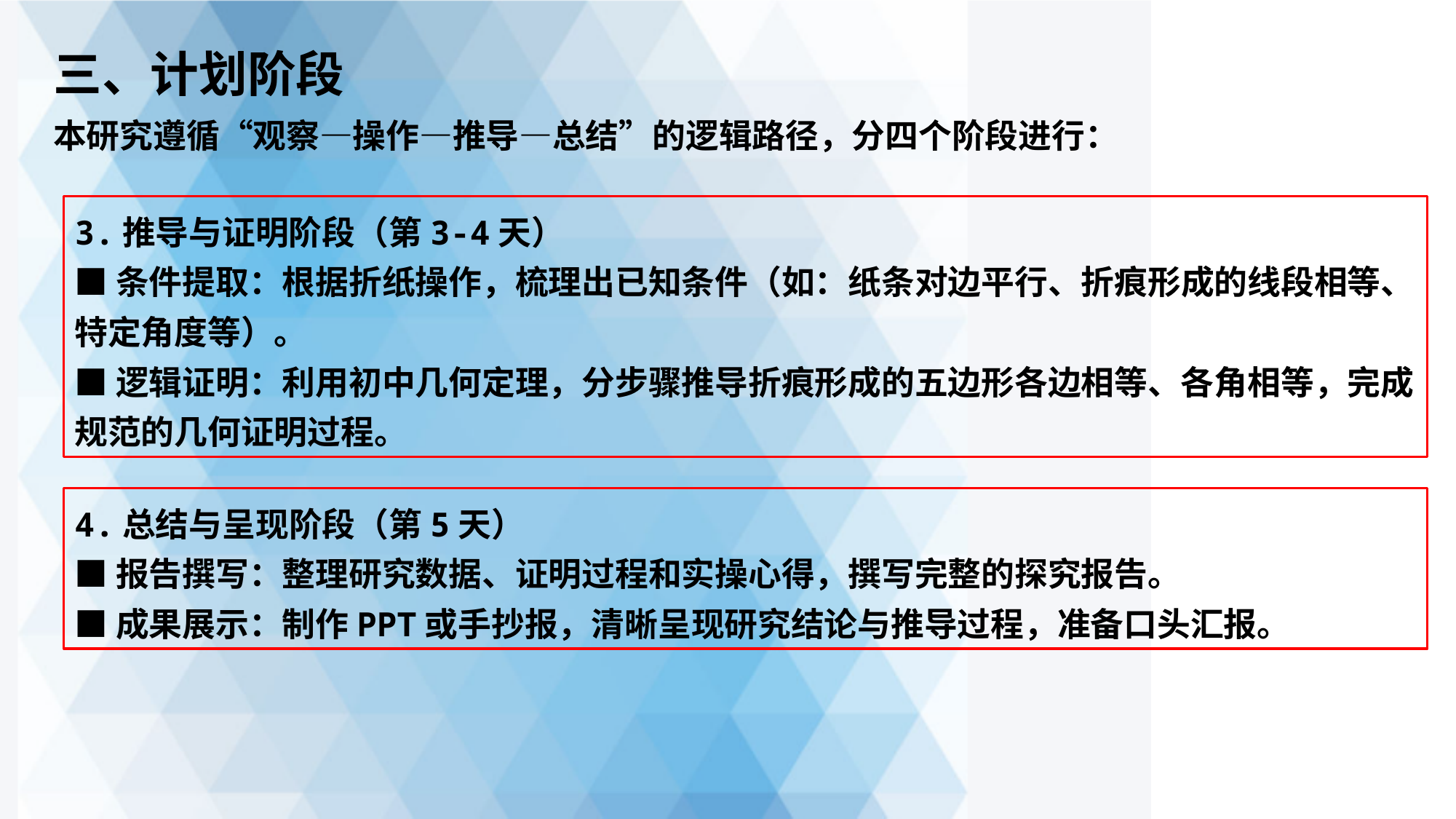

三、计划阶段
本研究遵循“观察—操作—推导—总结”的逻辑路径，分四个阶段进行：
3.推导与证明阶段（第3-4天）
■条件提取：根据折纸操作，梳理出已知条件（如：纸条对边平行、折痕形成的线段相等、特定角度等）。
■逻辑证明：利用初中几何定理，分步骤推导折痕形成的五边形各边相等、各角相等，完成规范的几何证明过程。
4.总结与呈现阶段（第5天）
■报告撰写：整理研究数据、证明过程和实操心得，撰写完整的探究报告。
■成果展示：制作PPT或手抄报，清晰呈现研究结论与推导过程，准备口头汇报。